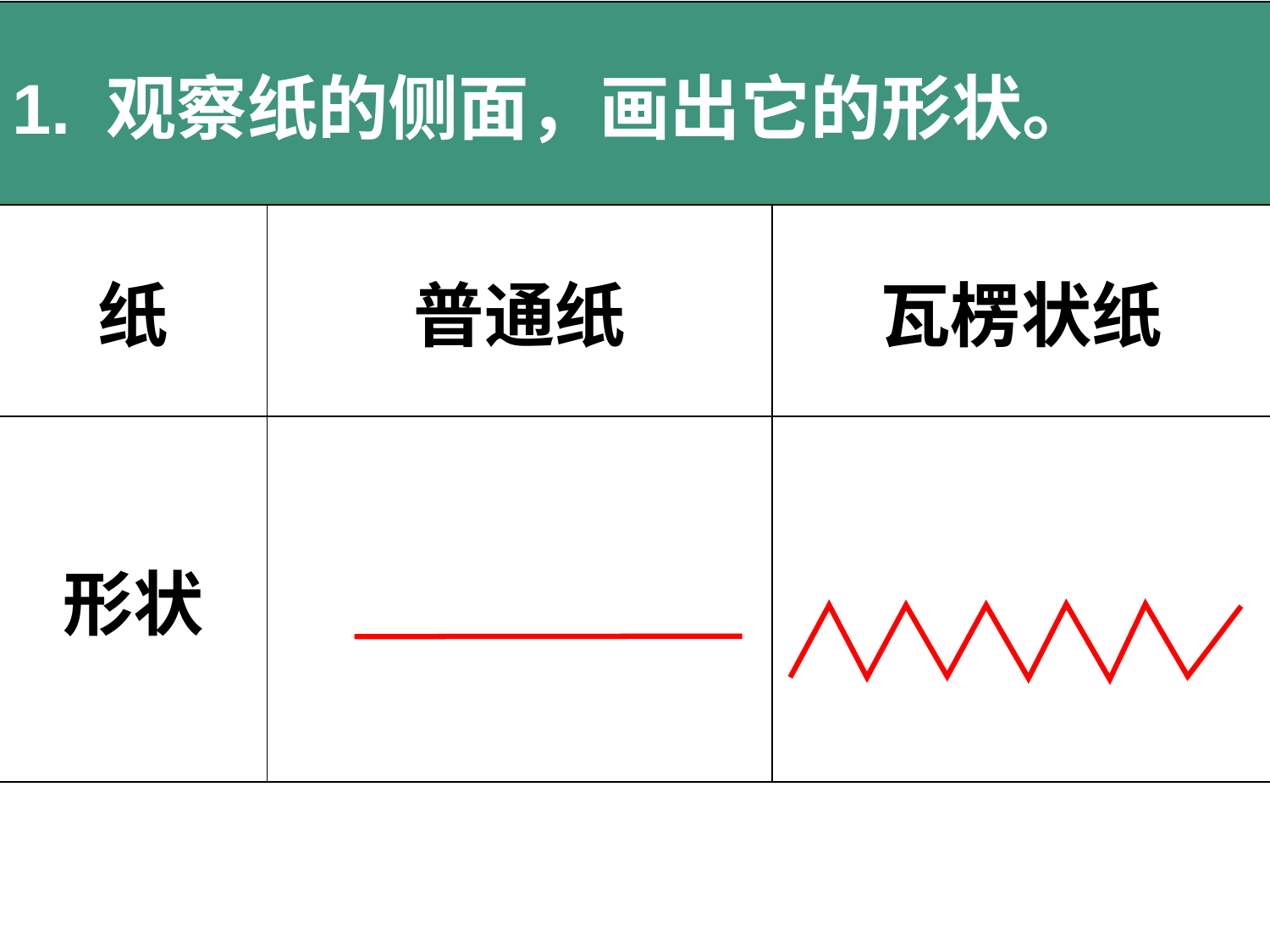

| 1. 观察纸的侧面，画出它的形状。 |  |  |
| --- | --- | --- |
| 纸 | 普通纸 | 瓦楞状纸 |
| 形状 |  |  |